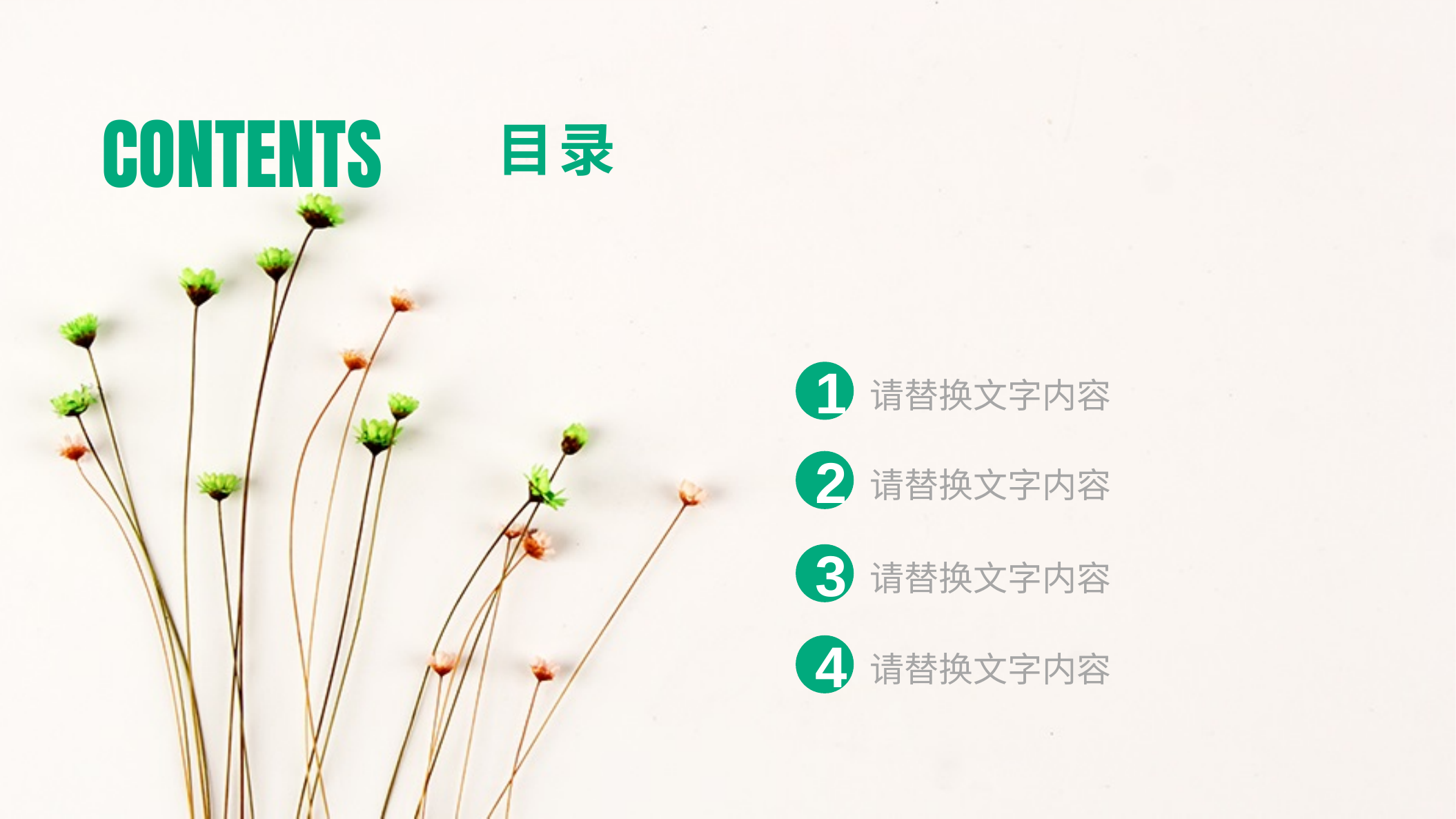

contents
目录
请替换文字内容

1
请替换文字内容

2
请替换文字内容

3
请替换文字内容

4